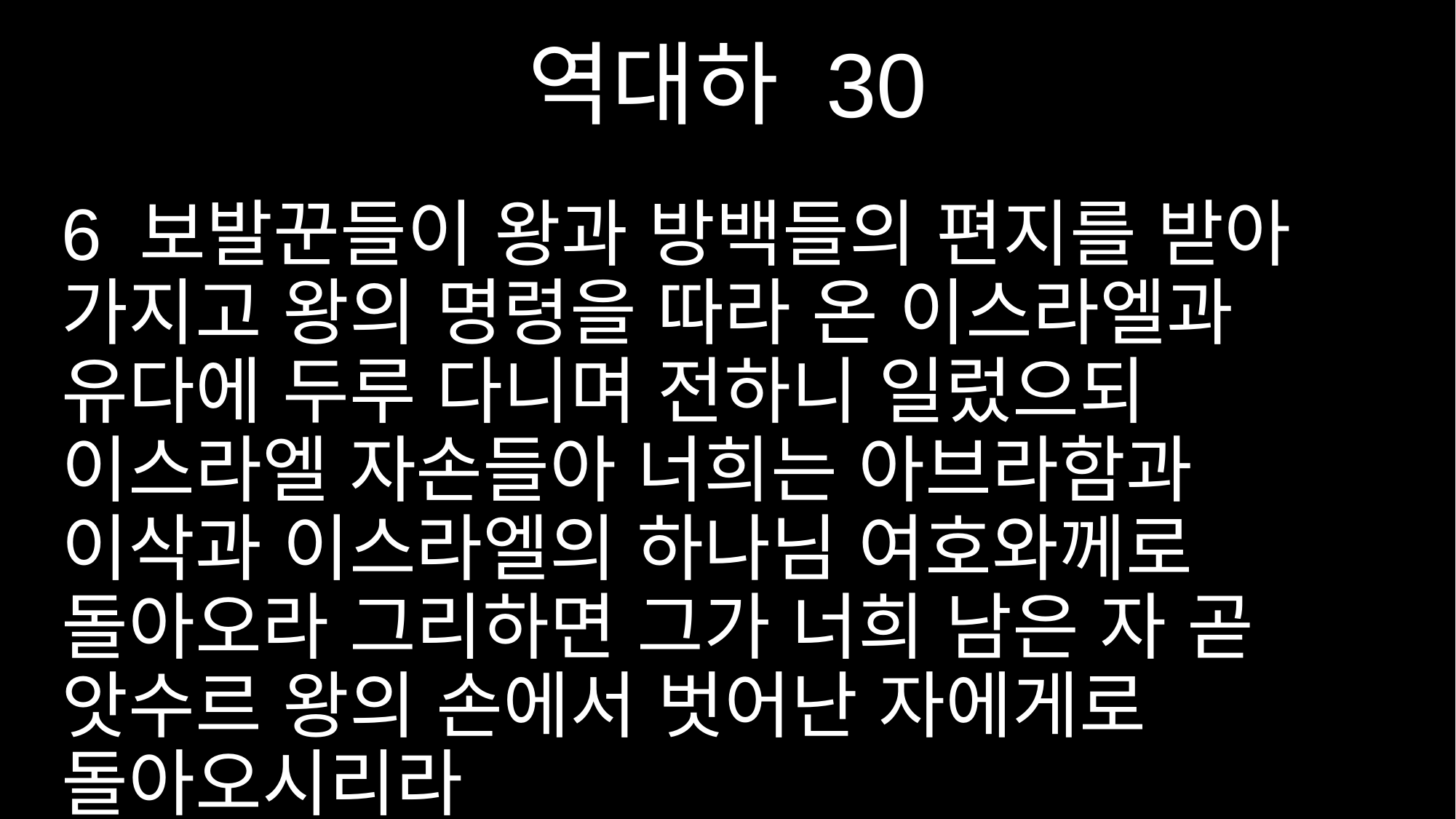

역대하 30
6 보발꾼들이 왕과 방백들의 편지를 받아 가지고 왕의 명령을 따라 온 이스라엘과 유다에 두루 다니며 전하니 일렀으되 이스라엘 자손들아 너희는 아브라함과 이삭과 이스라엘의 하나님 여호와께로 돌아오라 그리하면 그가 너희 남은 자 곧 앗수르 왕의 손에서 벗어난 자에게로 돌아오시리라